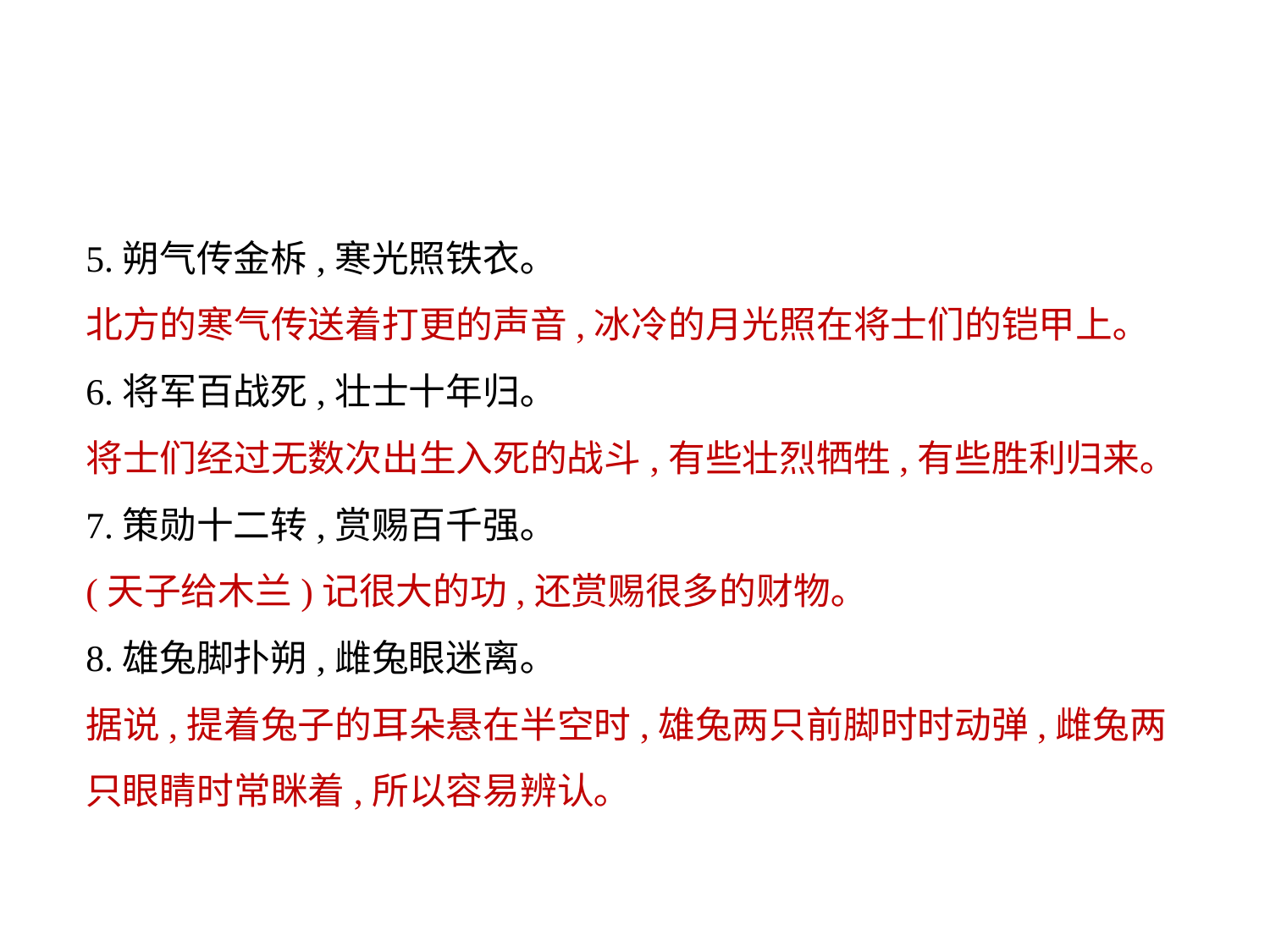

5.朔气传金柝,寒光照铁衣｡
北方的寒气传送着打更的声音,冰冷的月光照在将士们的铠甲上｡
6.将军百战死,壮士十年归｡
将士们经过无数次出生入死的战斗,有些壮烈牺牲,有些胜利归来｡
7.策勋十二转,赏赐百千强｡
(天子给木兰)记很大的功,还赏赐很多的财物｡
8.雄兔脚扑朔,雌兔眼迷离｡
据说,提着兔子的耳朵悬在半空时,雄兔两只前脚时时动弹,雌兔两只眼睛时常眯着,所以容易辨认｡